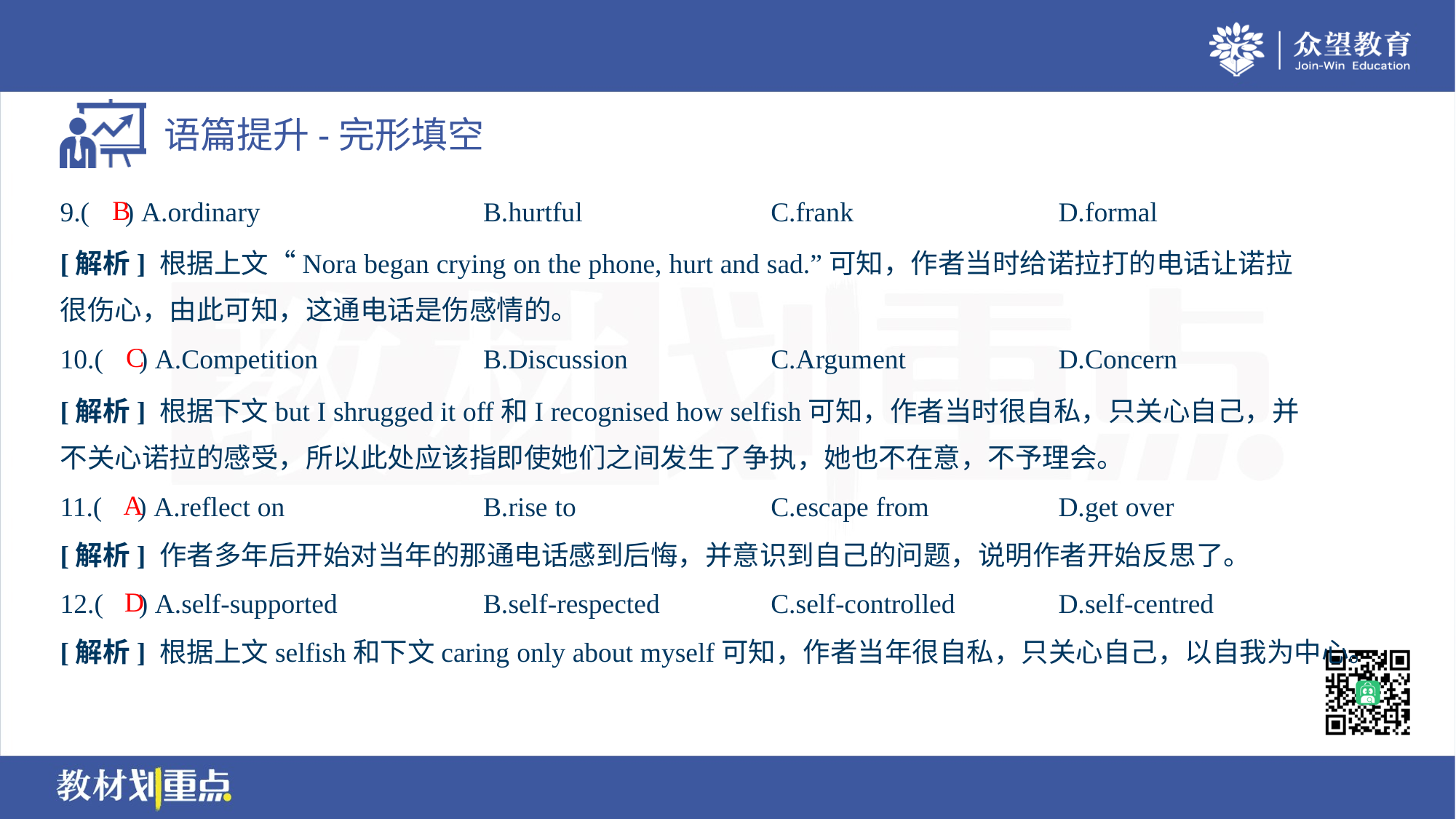

B
9.(     ) A.ordinary	B.hurtful	C.frank	D.formal
[解析] 根据上文“Nora began crying on the phone, hurt and sad.”可知，作者当时给诺拉打的电话让诺拉
很伤心，由此可知，这通电话是伤感情的。
C
10.(     ) A.Competition	B.Discussion	C.Argument	D.Concern
[解析] 根据下文but I shrugged it off和I recognised how selfish可知，作者当时很自私，只关心自己，并
不关心诺拉的感受，所以此处应该指即使她们之间发生了争执，她也不在意，不予理会。
A
11.(     ) A.reflect on	B.rise to	C.escape from	D.get over
[解析] 作者多年后开始对当年的那通电话感到后悔，并意识到自己的问题，说明作者开始反思了。
D
12.(     ) A.self-supported	B.self-respected	C.self-controlled	D.self-centred
[解析] 根据上文selfish和下文caring only about myself可知，作者当年很自私，只关心自己，以自我为中心。